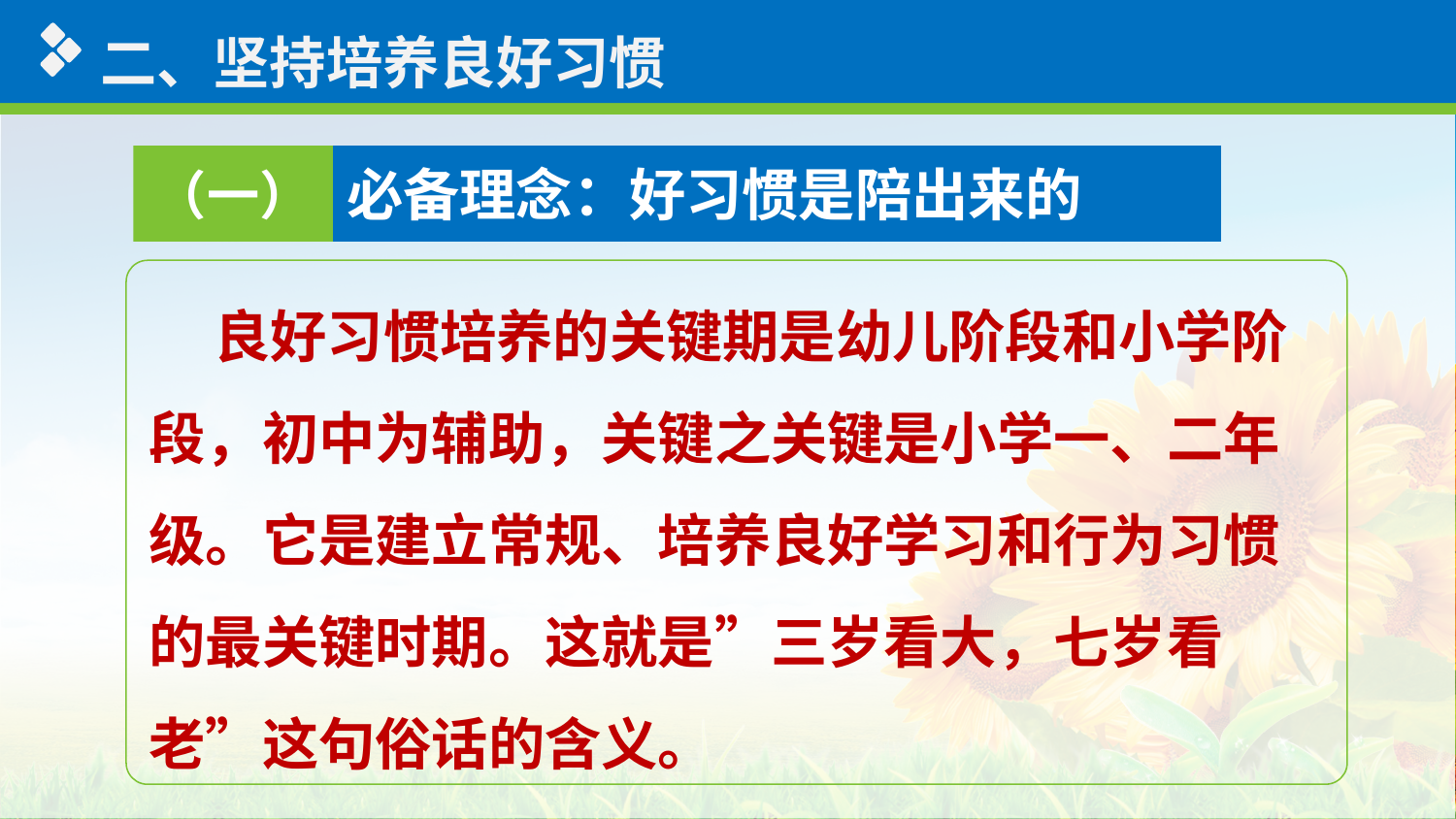

二、坚持培养良好习惯

（一）
必备理念：好习惯是陪出来的

    良好习惯培养的关键期是幼儿阶段和小学阶段，初中为辅助，关键之关键是小学一、二年级。它是建立常规、培养良好学习和行为习惯的最关键时期。这就是”三岁看大，七岁看老”这句俗话的含义。